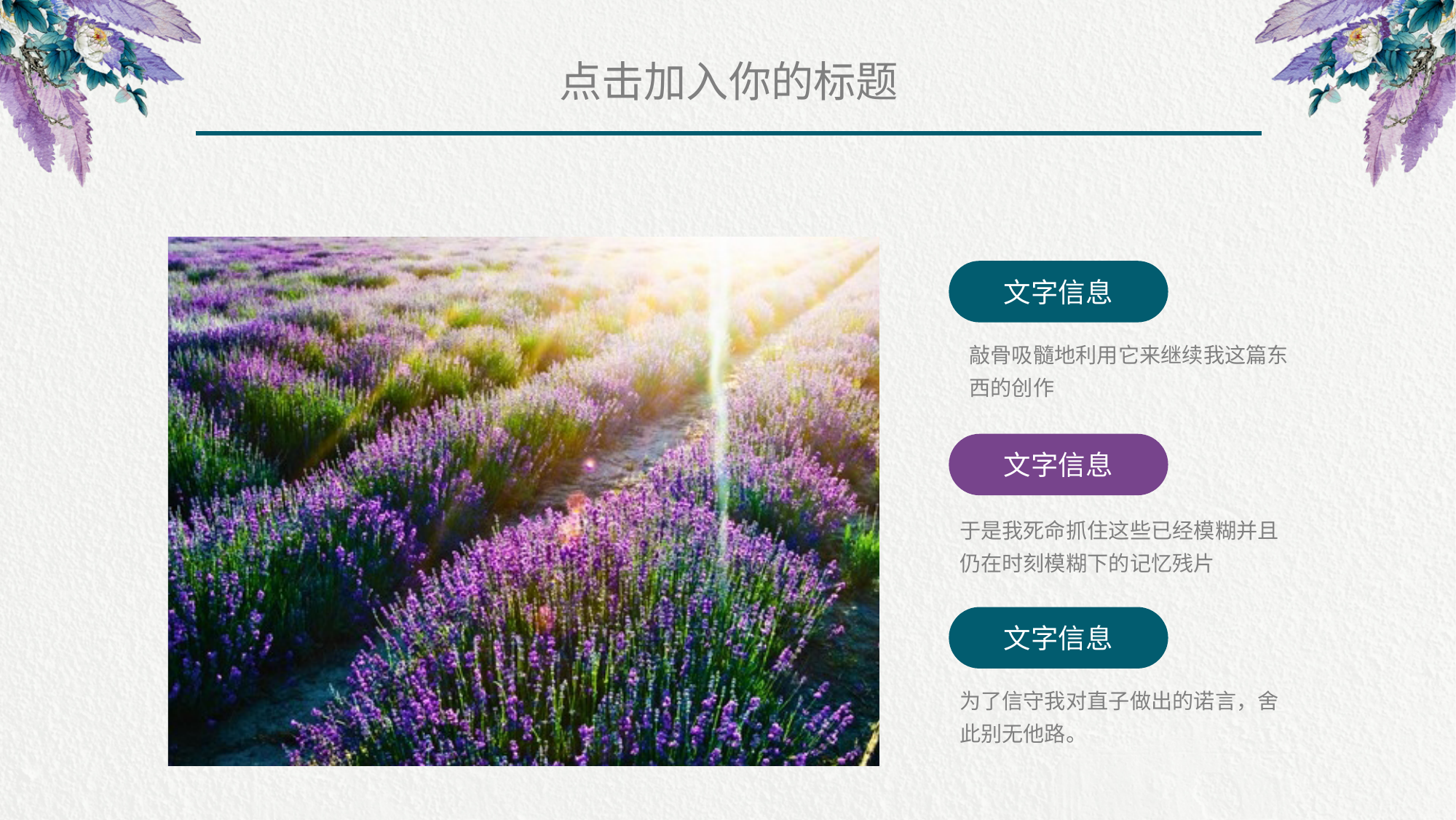

点击加入你的标题

文字信息
敲骨吸髓地利用它来继续我这篇东西的创作
文字信息
于是我死命抓住这些已经模糊并且仍在时刻模糊下的记忆残片
文字信息
为了信守我对直子做出的诺言，舍此别无他路。